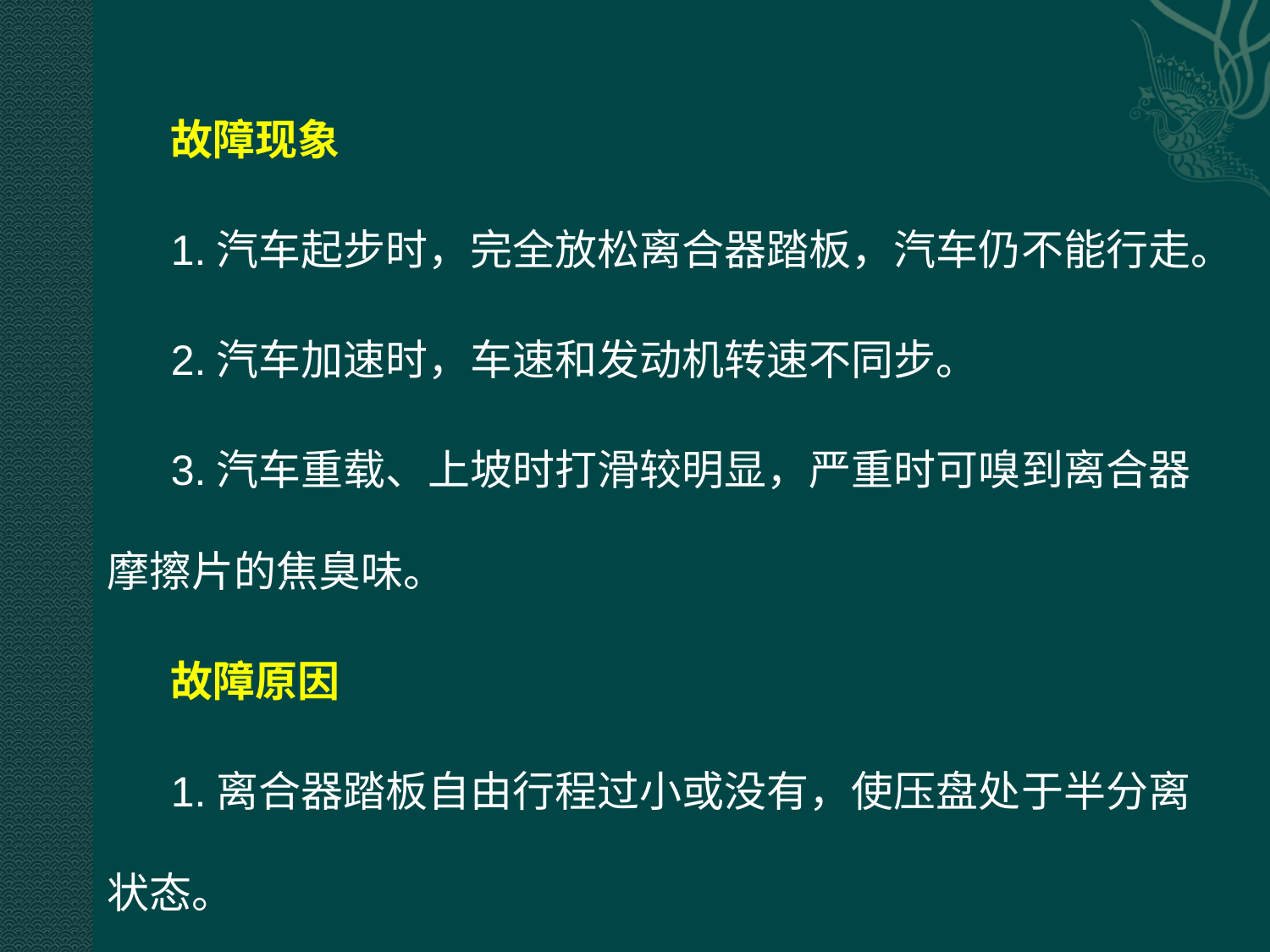

故障现象
1.汽车起步时，完全放松离合器踏板，汽车仍不能行走。
2.汽车加速时，车速和发动机转速不同步。
3.汽车重载、上坡时打滑较明显，严重时可嗅到离合器摩擦片的焦臭味。
故障原因
1.离合器踏板自由行程过小或没有，使压盘处于半分离状态。